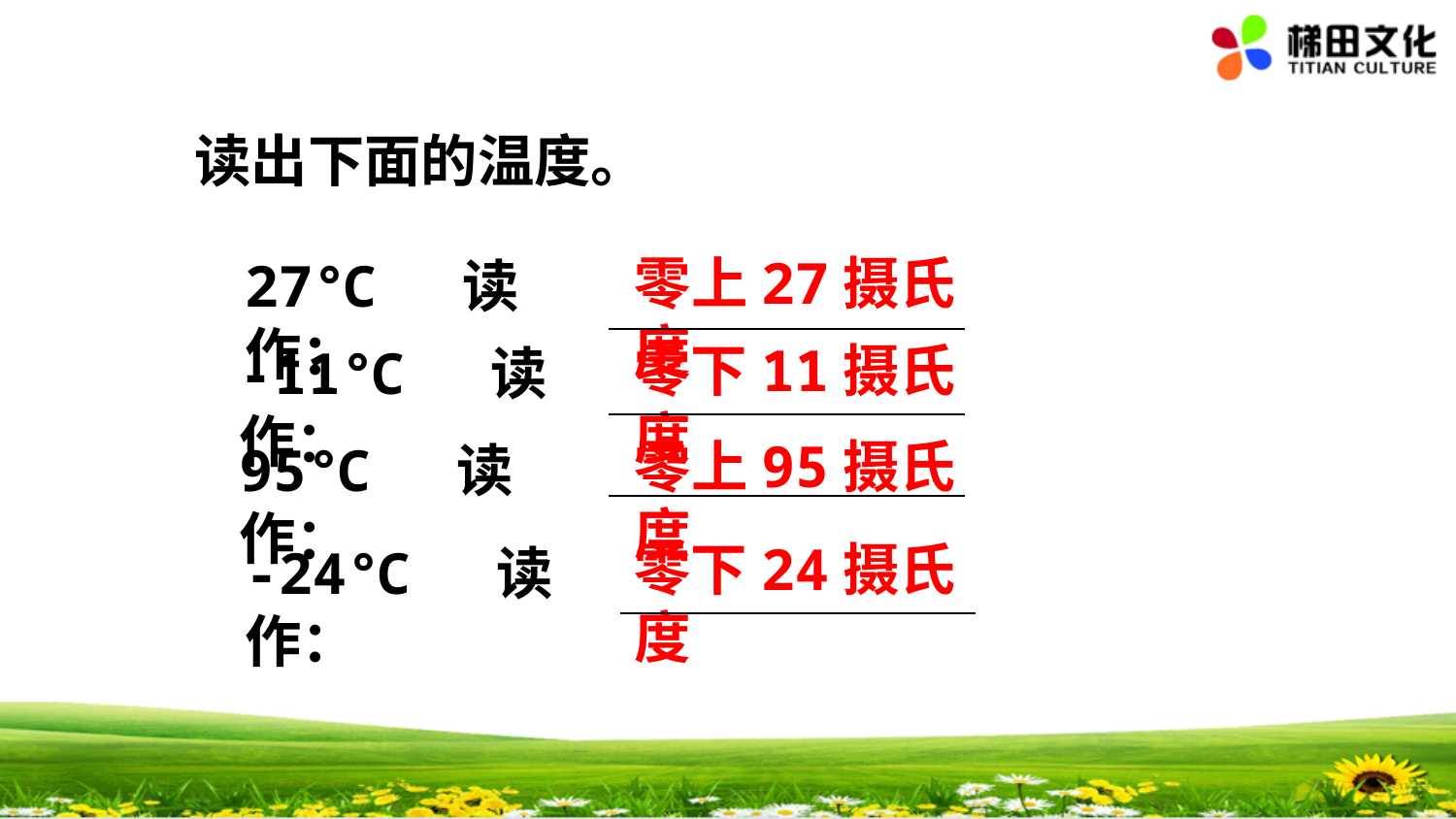

读出下面的温度。
零上27摄氏度
27℃  读作：
零下11摄氏度
-11℃  读作：
零上95摄氏度
95℃  读作：
零下24摄氏度
-24℃  读作：